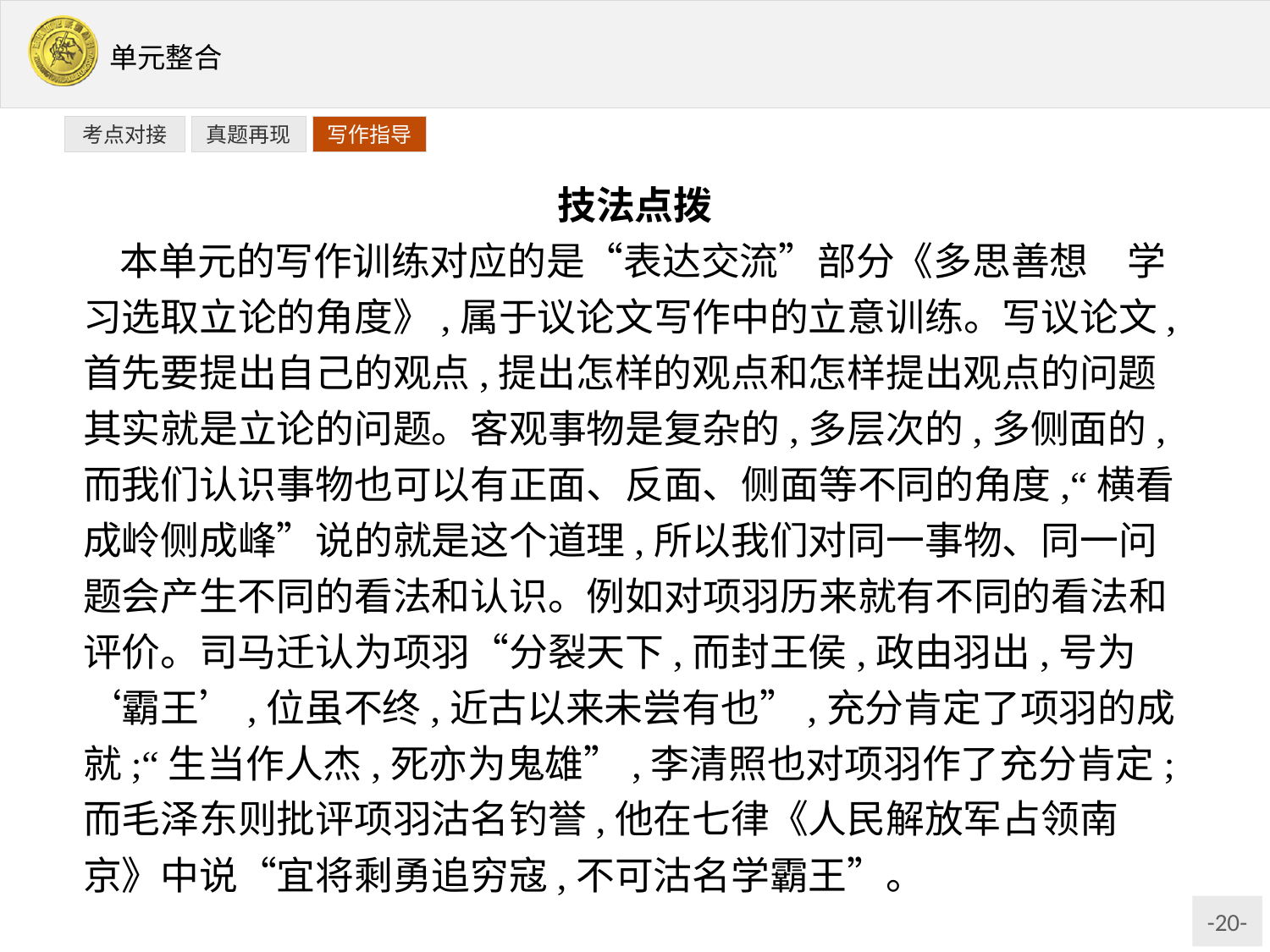

写作指导
考点对接
真题再现
技法点拨
本单元的写作训练对应的是“表达交流”部分《多思善想　学习选取立论的角度》,属于议论文写作中的立意训练。写议论文,首先要提出自己的观点,提出怎样的观点和怎样提出观点的问题其实就是立论的问题。客观事物是复杂的,多层次的,多侧面的,而我们认识事物也可以有正面、反面、侧面等不同的角度,“横看成岭侧成峰”说的就是这个道理,所以我们对同一事物、同一问题会产生不同的看法和认识。例如对项羽历来就有不同的看法和评价。司马迁认为项羽“分裂天下,而封王侯,政由羽出,号为‘霸王’,位虽不终,近古以来未尝有也”,充分肯定了项羽的成就;“生当作人杰,死亦为鬼雄”,李清照也对项羽作了充分肯定;而毛泽东则批评项羽沽名钓誉,他在七律《人民解放军占领南京》中说“宜将剩勇追穷寇,不可沽名学霸王”。